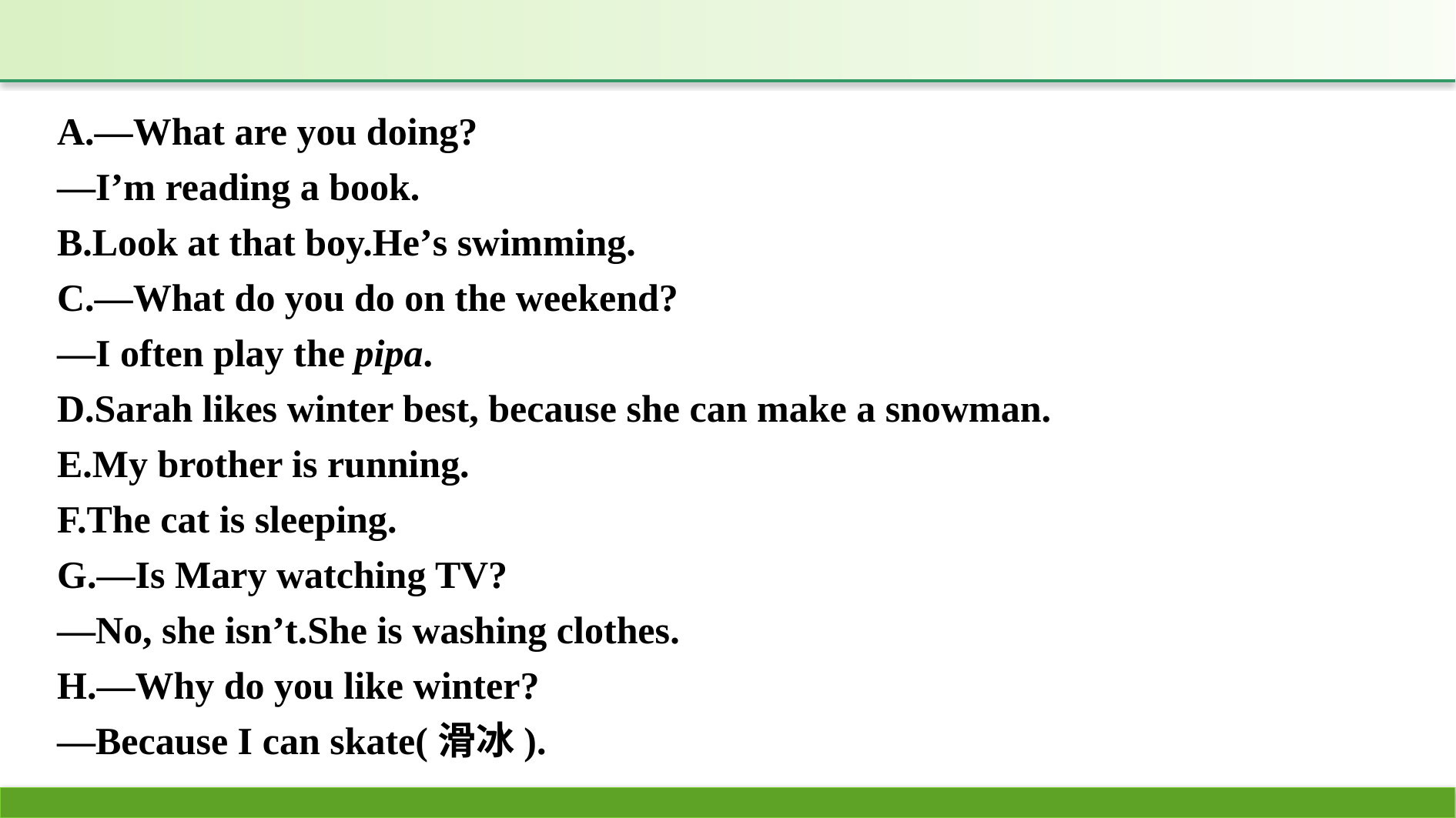

A.—What are you doing?
—I’m reading a book.
B.Look at that boy.He’s swimming.
C.—What do you do on the weekend?
—I often play the pipa.
D.Sarah likes winter best, because she can make a snowman.
E.My brother is running.
F.The cat is sleeping.
G.—Is Mary watching TV?
—No, she isn’t.She is washing clothes.
H.—Why do you like winter?
—Because I can skate(滑冰).